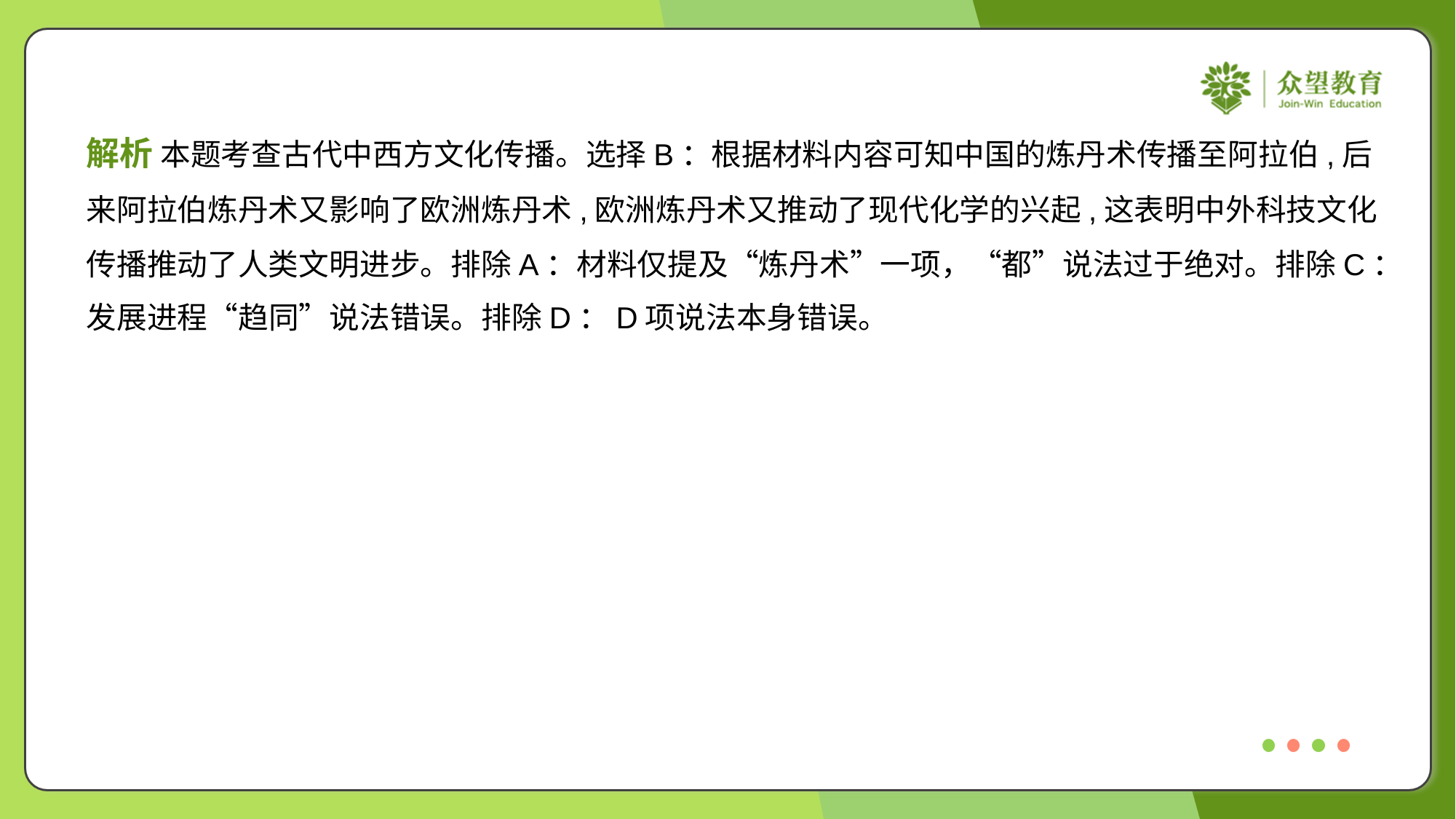

解析 本题考查古代中西方文化传播。选择B：根据材料内容可知中国的炼丹术传播至阿拉伯,后
来阿拉伯炼丹术又影响了欧洲炼丹术,欧洲炼丹术又推动了现代化学的兴起,这表明中外科技文化
传播推动了人类文明进步。排除A：材料仅提及“炼丹术”一项，“都”说法过于绝对。排除C：
发展进程“趋同”说法错误。排除D：D项说法本身错误。